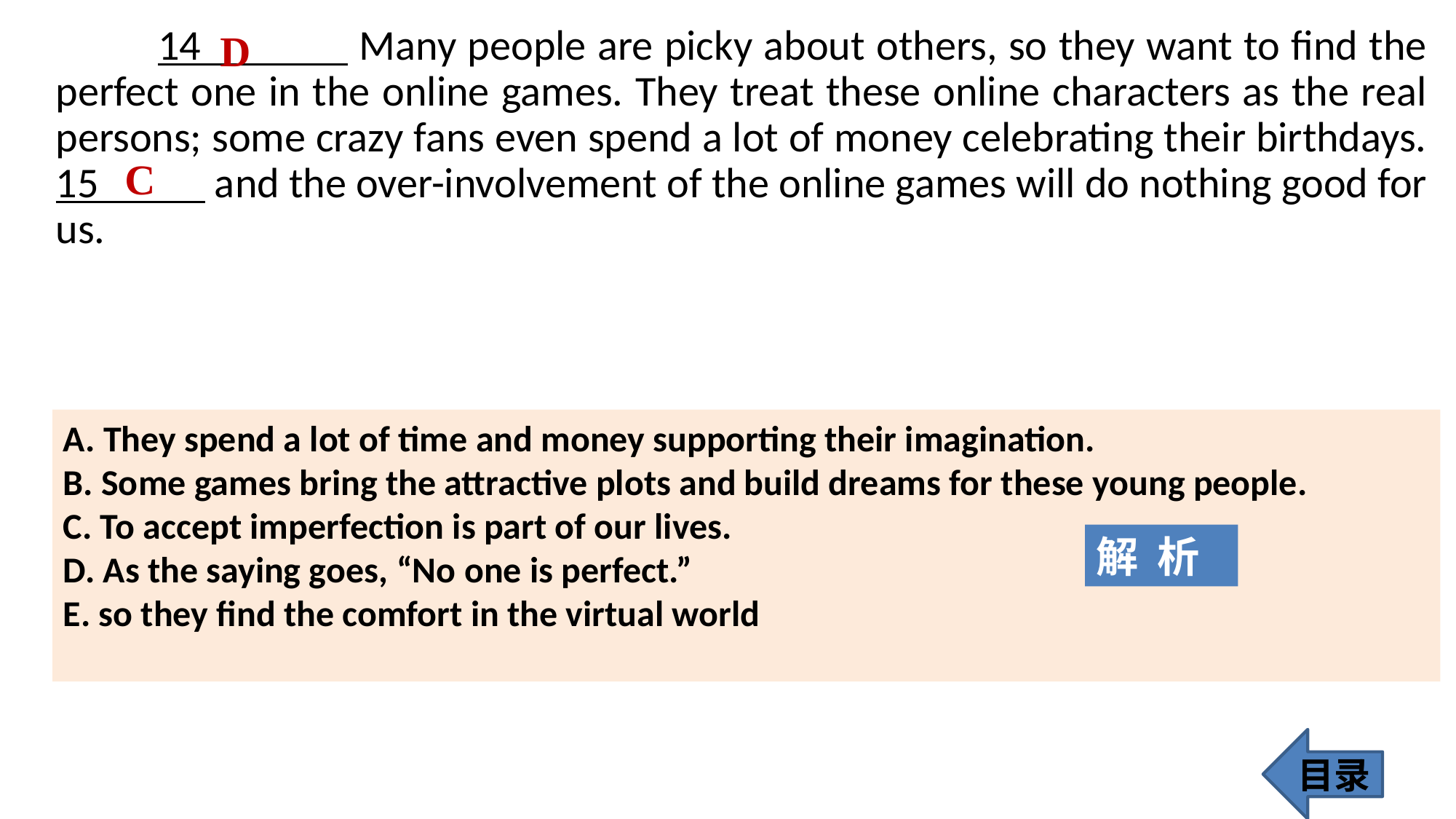

14              Many people are picky about others, so they want to find the perfect one in the online games. They treat these online characters as the real persons; some crazy fans even spend a lot of money celebrating their birthdays. 15            and the over-involvement of the online games will do nothing good for us.
D
C
A. They spend a lot of time and money supporting their imagination.
B. Some games bring the attractive plots and build dreams for these young people.
C. To accept imperfection is part of our lives.
D. As the saying goes, “No one is perfect.”
E. so they find the comfort in the virtual world
解  析
目录
284